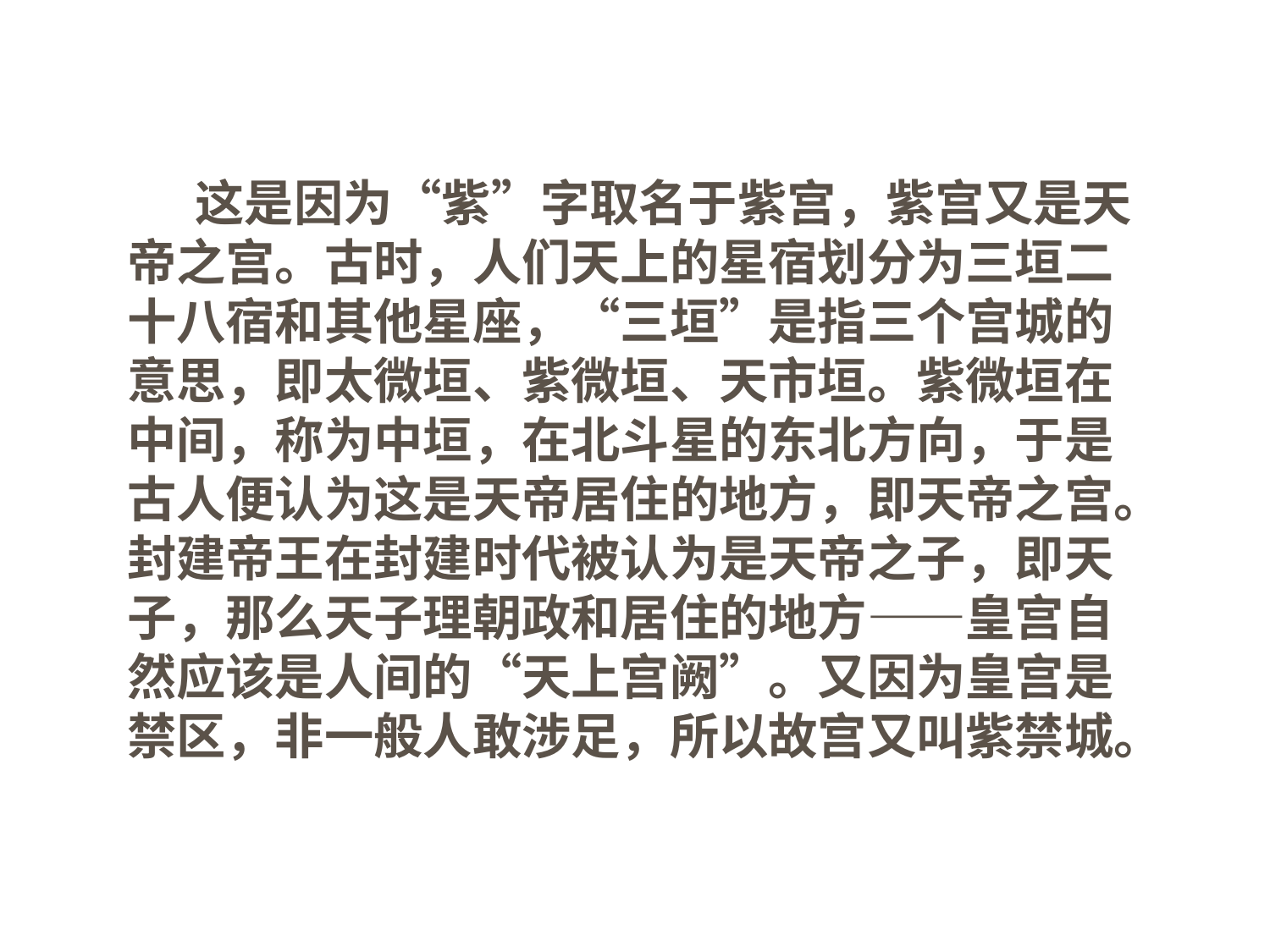

这是因为“紫”字取名于紫宫，紫宫又是天帝之宫。古时，人们天上的星宿划分为三垣二十八宿和其他星座，“三垣”是指三个宫城的意思，即太微垣、紫微垣、天市垣。紫微垣在中间，称为中垣，在北斗星的东北方向，于是古人便认为这是天帝居住的地方，即天帝之宫。封建帝王在封建时代被认为是天帝之子，即天子，那么天子理朝政和居住的地方——皇宫自然应该是人间的“天上宫阙”。又因为皇宫是禁区，非一般人敢涉足，所以故宫又叫紫禁城。